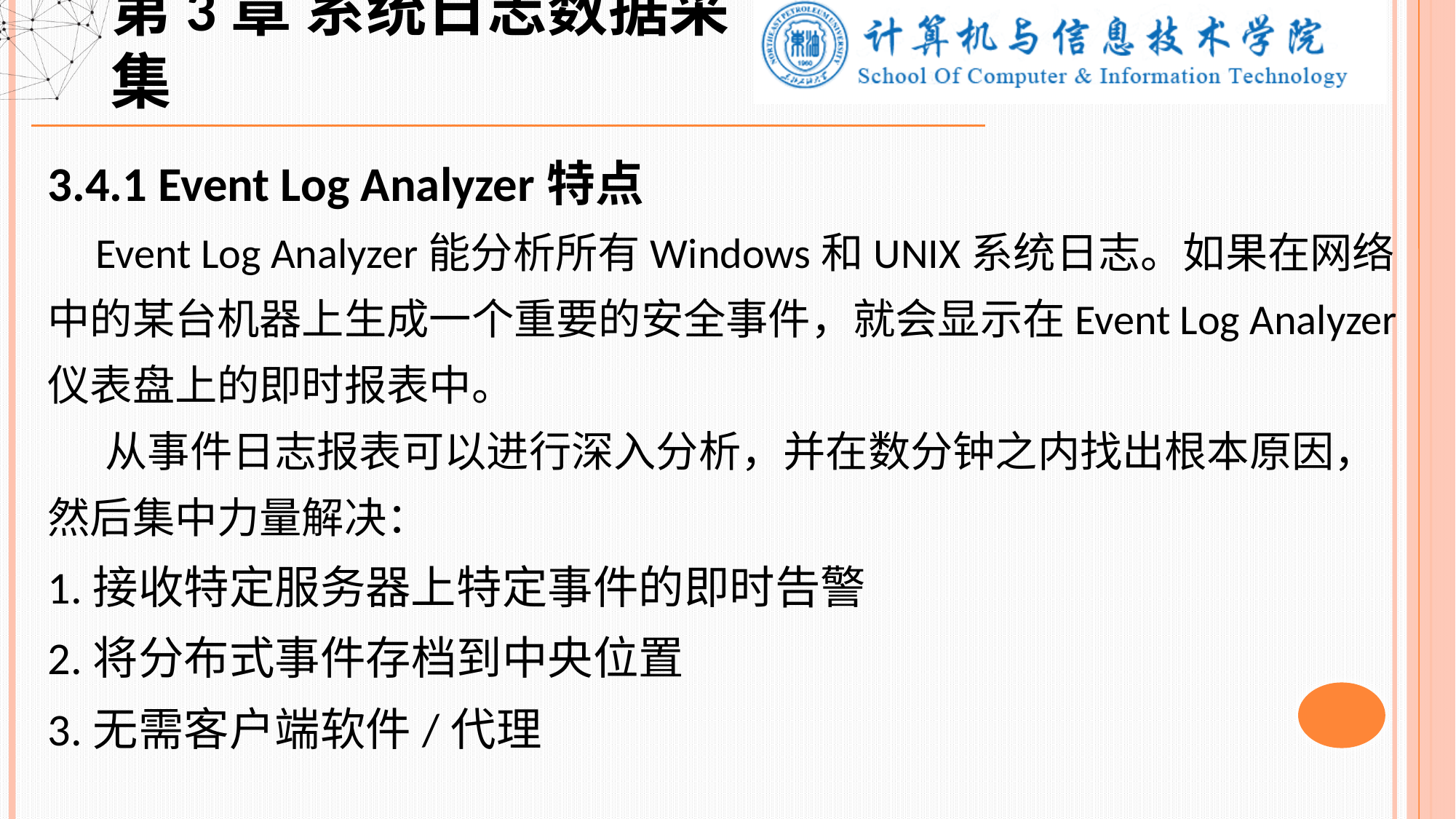

第3章 系统日志数据采集
3.4.1 Event Log Analyzer特点
     Event Log Analyzer能分析所有Windows和UNIX系统日志。如果在网络中的某台机器上生成一个重要的安全事件，就会显示在Event Log Analyzer仪表盘上的即时报表中。
     从事件日志报表可以进行深入分析，并在数分钟之内找出根本原因，然后集中力量解决：
1.接收特定服务器上特定事件的即时告警
2.将分布式事件存档到中央位置
3.无需客户端软件/代理